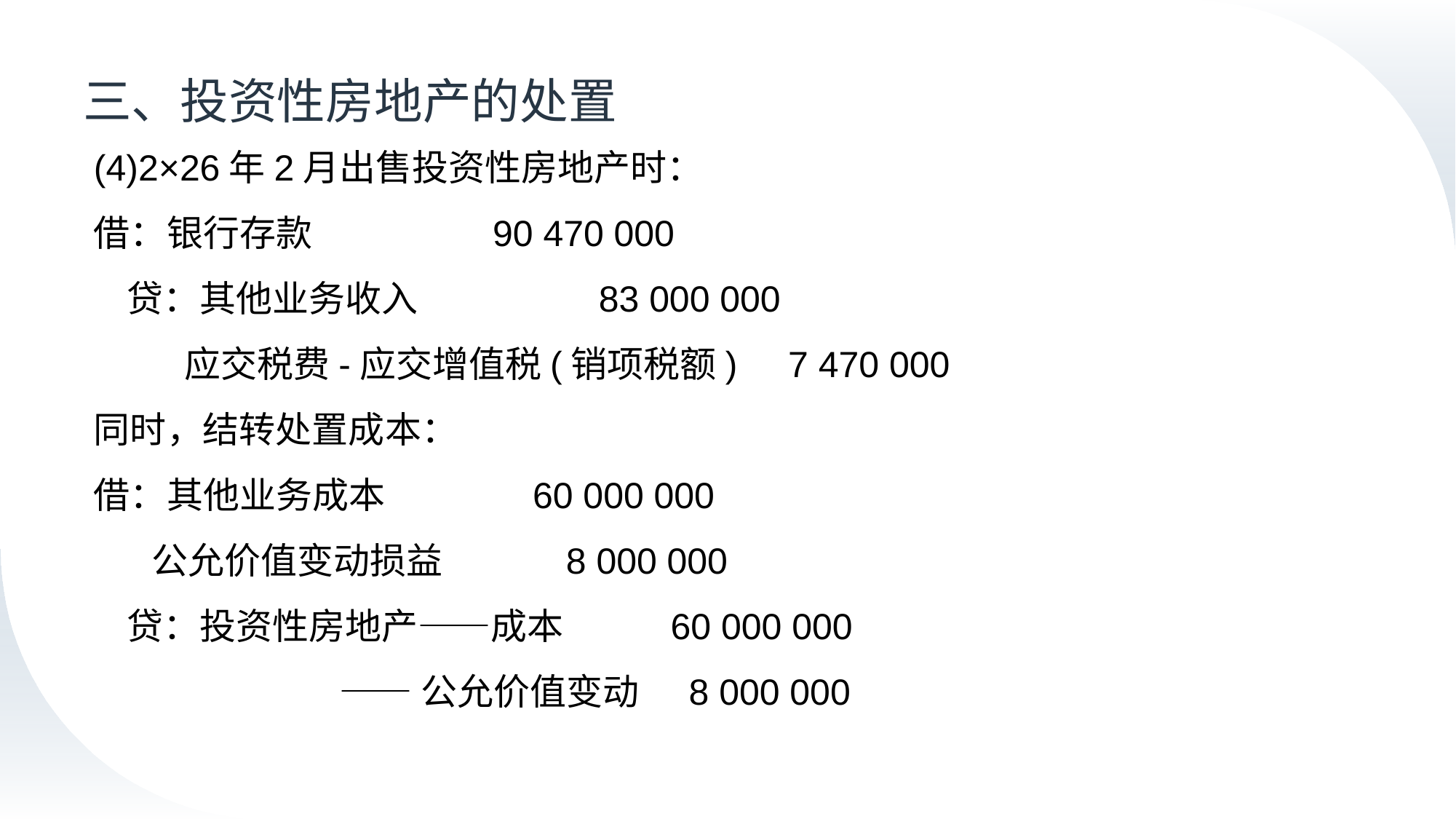

# 三、投资性房地产的处置
(4)2×26年2月出售投资性房地产时：
借：银行存款                     90 470 000
   贷：其他业务收入                     83 000 000
          应交税费-应交增值税(销项税额)     7 470 000
同时，结转处置成本：
借：其他业务成本                 60 000 000
      公允价值变动损益              8 000 000
   贷：投资性房地产——成本            60 000 000
                              ——公允价值变动     8 000 000